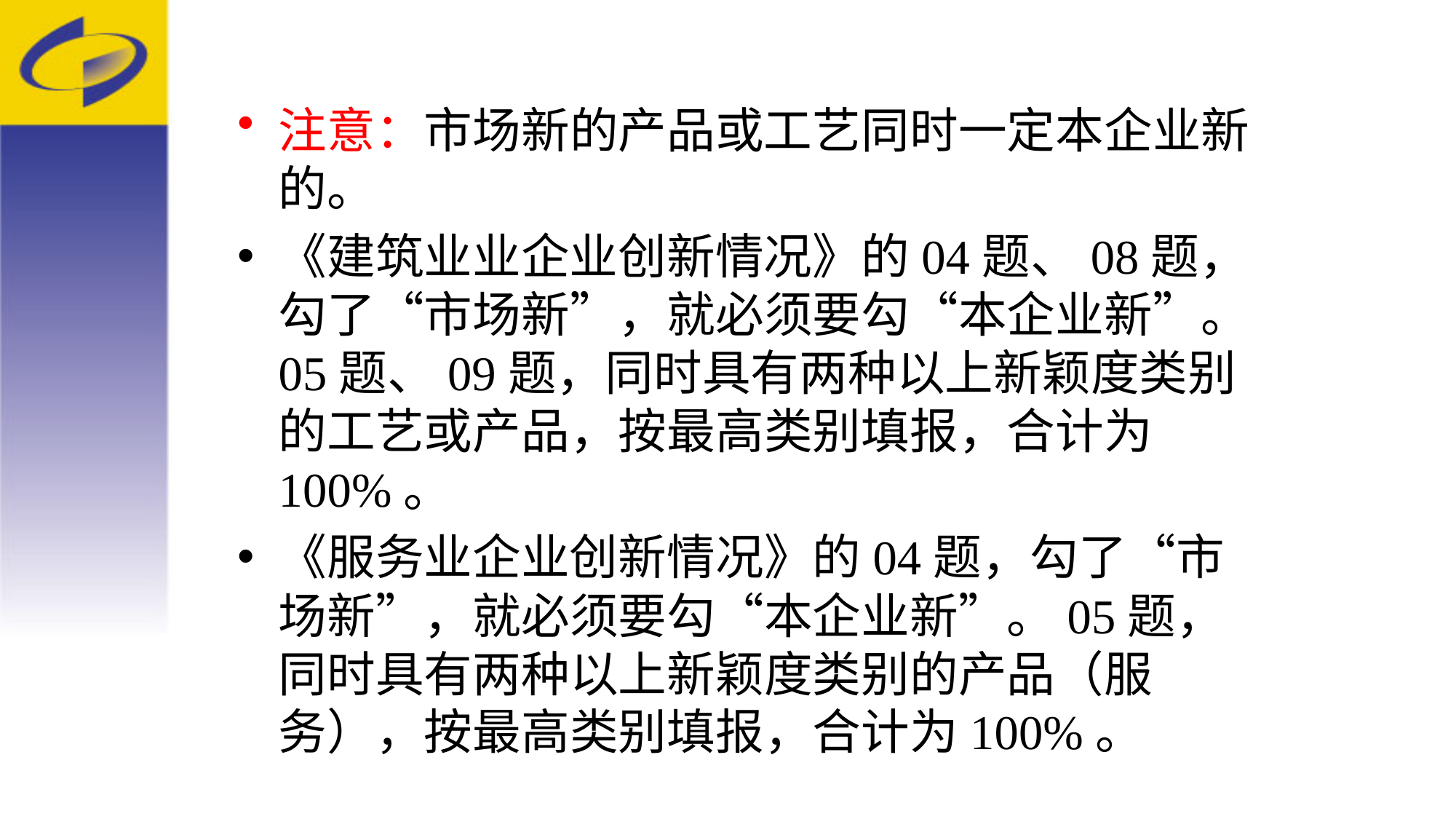

注意：市场新的产品或工艺同时一定本企业新的。
《建筑业业企业创新情况》的04题、08题，勾了“市场新”，就必须要勾“本企业新”。05题、09题，同时具有两种以上新颖度类别的工艺或产品，按最高类别填报，合计为100%。
《服务业企业创新情况》的04题，勾了“市场新”，就必须要勾“本企业新”。05题，同时具有两种以上新颖度类别的产品（服务），按最高类别填报，合计为100%。